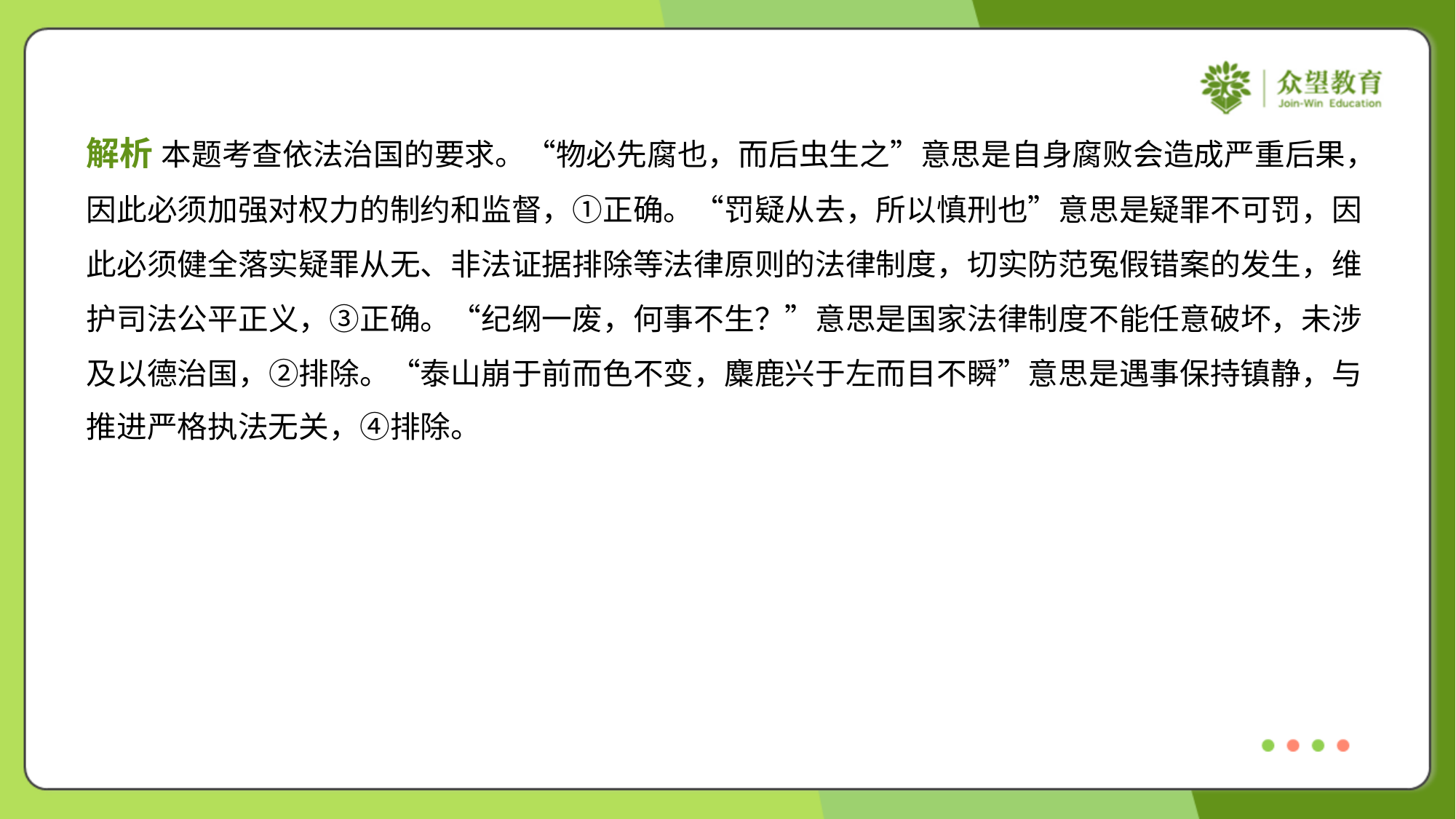

解析 本题考查依法治国的要求。“物必先腐也，而后虫生之”意思是自身腐败会造成严重后果，
因此必须加强对权力的制约和监督，①正确。“罚疑从去，所以慎刑也”意思是疑罪不可罚，因
此必须健全落实疑罪从无、非法证据排除等法律原则的法律制度，切实防范冤假错案的发生，维
护司法公平正义，③正确。“纪纲一废，何事不生？”意思是国家法律制度不能任意破坏，未涉
及以德治国，②排除。“泰山崩于前而色不变，麋鹿兴于左而目不瞬”意思是遇事保持镇静，与
推进严格执法无关，④排除。